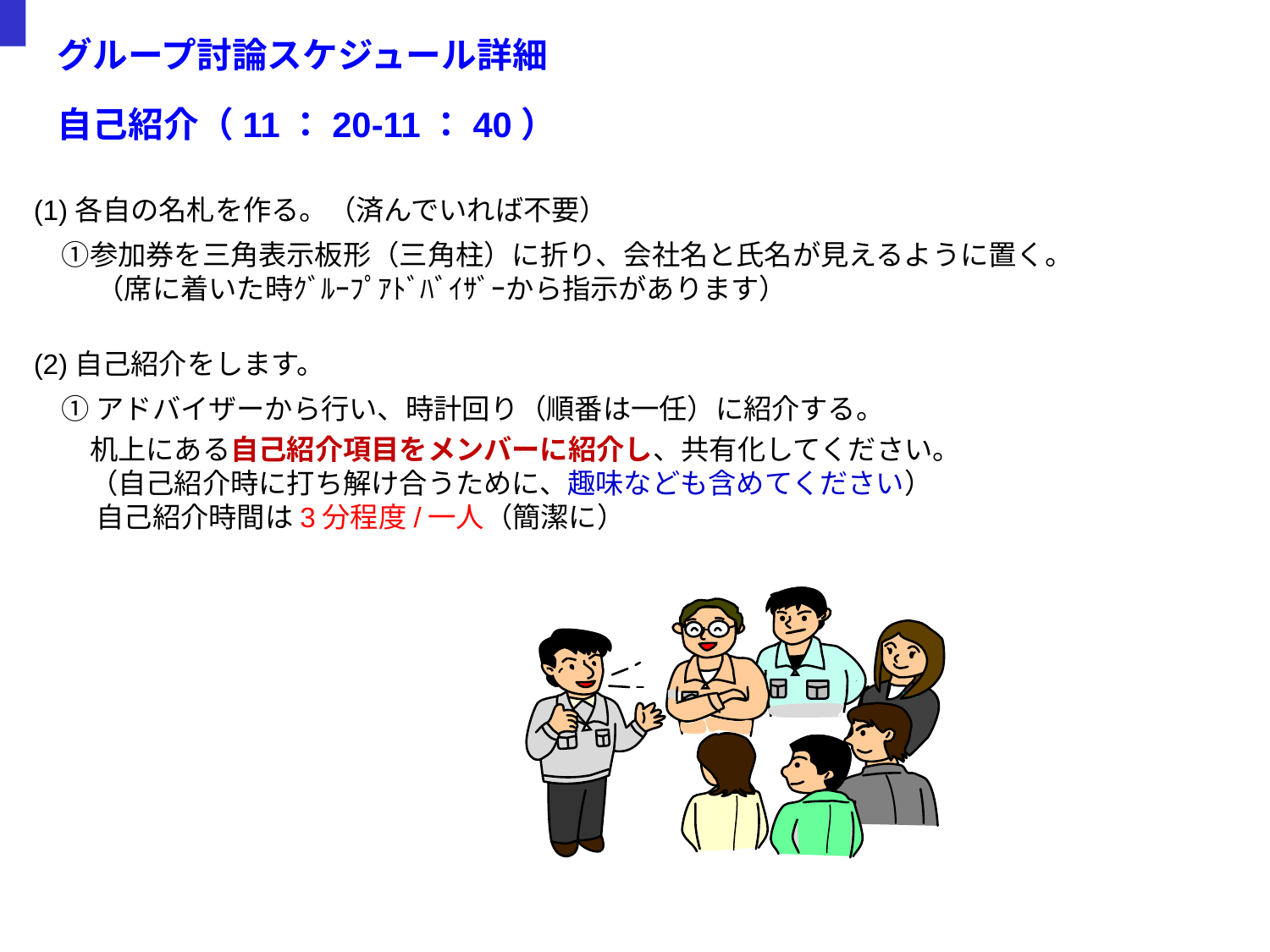

グループ討論スケジュール詳細
自己紹介（11：20-11：40）
(1)各自の名札を作る。（済んでいれば不要）
　①参加券を三角表示板形（三角柱）に折り、会社名と氏名が見えるように置く。
　　 （席に着いた時ｸﾞﾙｰﾌﾟｱﾄﾞﾊﾞｲｻﾞｰから指示があります）

(2)自己紹介をします。
　① アドバイザーから行い、時計回り（順番は一任）に紹介する。
　　机上にある自己紹介項目をメンバーに紹介し、共有化してください。
　　（自己紹介時に打ち解け合うために、趣味なども含めてください）
　　 自己紹介時間は3分程度/一人（簡潔に）